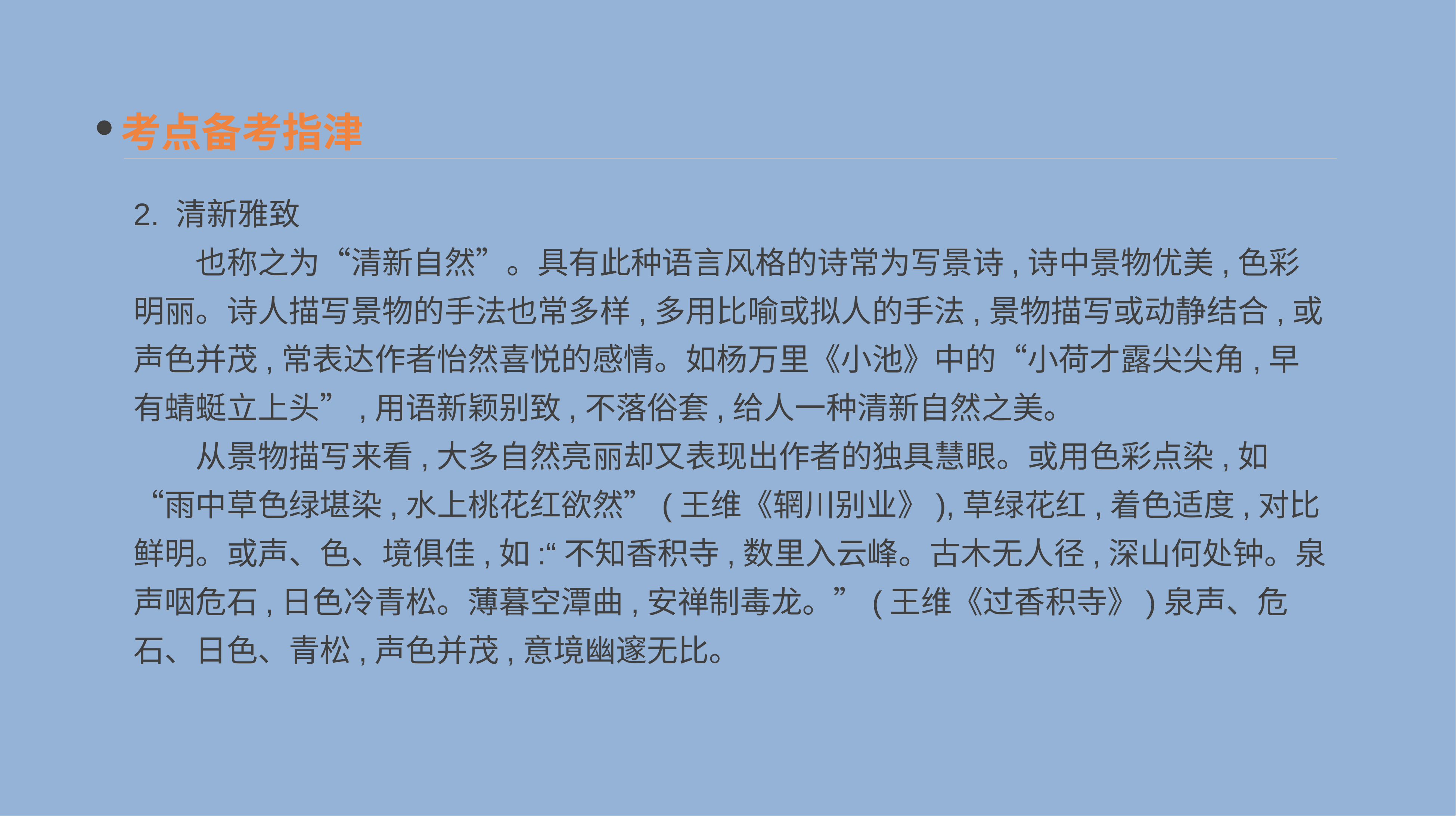

考点备考指津

2. 清新雅致
　　也称之为“清新自然”。具有此种语言风格的诗常为写景诗,诗中景物优美,色彩明丽。诗人描写景物的手法也常多样,多用比喻或拟人的手法,景物描写或动静结合,或声色并茂,常表达作者怡然喜悦的感情。如杨万里《小池》中的“小荷才露尖尖角,早有蜻蜓立上头”,用语新颖别致,不落俗套,给人一种清新自然之美。
　　从景物描写来看,大多自然亮丽却又表现出作者的独具慧眼。或用色彩点染,如“雨中草色绿堪染,水上桃花红欲然”(王维《辋川别业》),草绿花红,着色适度,对比鲜明。或声、色、境俱佳,如:“不知香积寺,数里入云峰。古木无人径,深山何处钟。泉声咽危石,日色冷青松。薄暮空潭曲,安禅制毒龙。”(王维《过香积寺》)泉声、危石、日色、青松,声色并茂,意境幽邃无比。